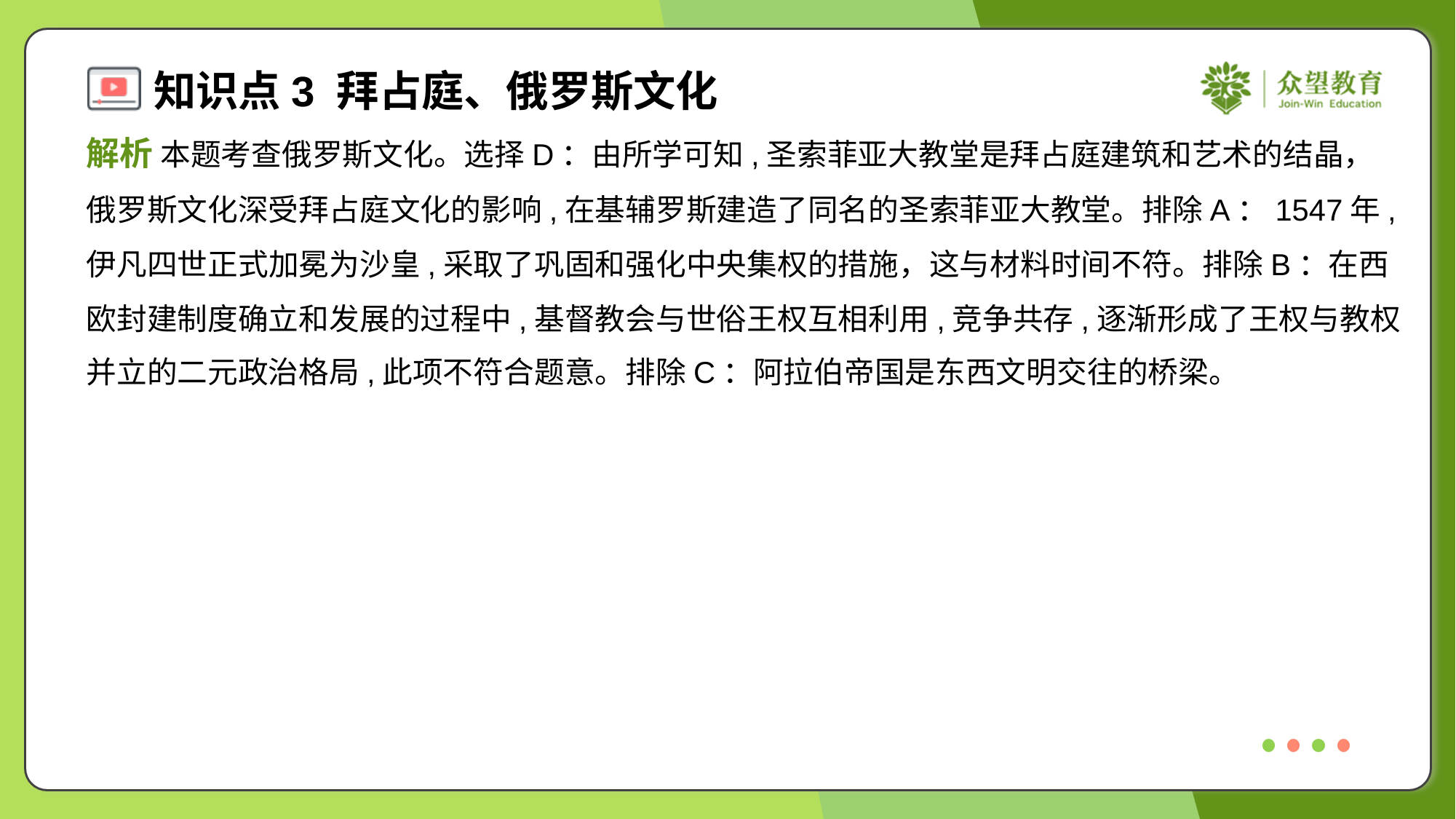

解析 本题考查俄罗斯文化。选择D：由所学可知,圣索菲亚大教堂是拜占庭建筑和艺术的结晶，
俄罗斯文化深受拜占庭文化的影响,在基辅罗斯建造了同名的圣索菲亚大教堂。排除A：1547年,
伊凡四世正式加冕为沙皇,采取了巩固和强化中央集权的措施，这与材料时间不符。排除B：在西
欧封建制度确立和发展的过程中,基督教会与世俗王权互相利用,竞争共存,逐渐形成了王权与教权
并立的二元政治格局,此项不符合题意。排除C：阿拉伯帝国是东西文明交往的桥梁。